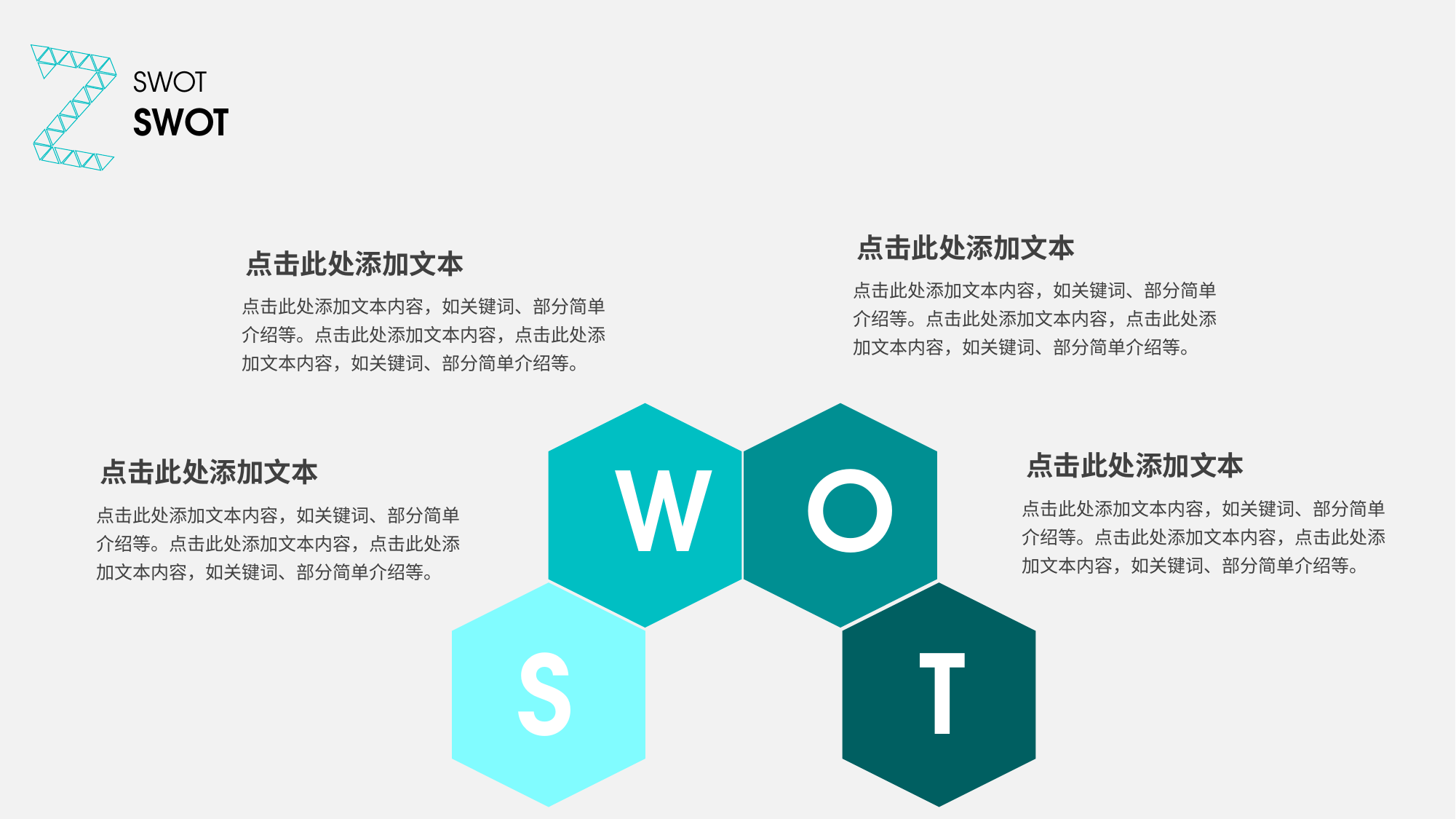

SWOT
SWOT
点击此处添加文本
点击此处添加文本内容，如关键词、部分简单介绍等。点击此处添加文本内容，点击此处添加文本内容，如关键词、部分简单介绍等。
点击此处添加文本
点击此处添加文本内容，如关键词、部分简单介绍等。点击此处添加文本内容，点击此处添加文本内容，如关键词、部分简单介绍等。

W
O

T
S
点击此处添加文本
点击此处添加文本内容，如关键词、部分简单介绍等。点击此处添加文本内容，点击此处添加文本内容，如关键词、部分简单介绍等。
点击此处添加文本
点击此处添加文本内容，如关键词、部分简单介绍等。点击此处添加文本内容，点击此处添加文本内容，如关键词、部分简单介绍等。